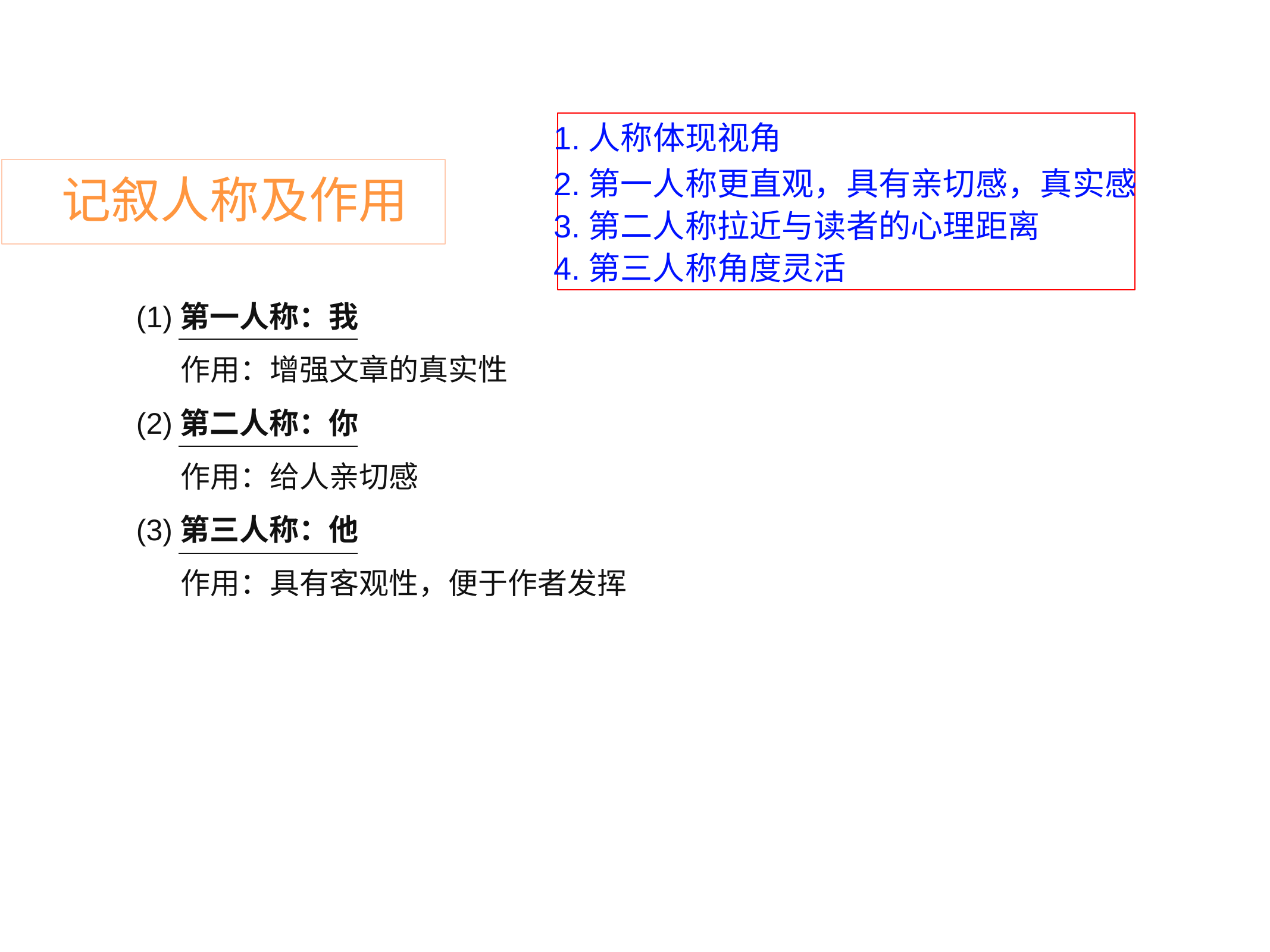

1.人称体现视角

2.第一人称更直观，具有亲切感，真实感
3.第二人称拉近与读者的心理距离
4.第三人称角度灵活
记叙人称及作用
(1)第一人称：我

	作用：增强文章的真实性

(2)第二人称：你

	作用：给人亲切感

(3)第三人称：他

	作用：具有客观性，便于作者发挥